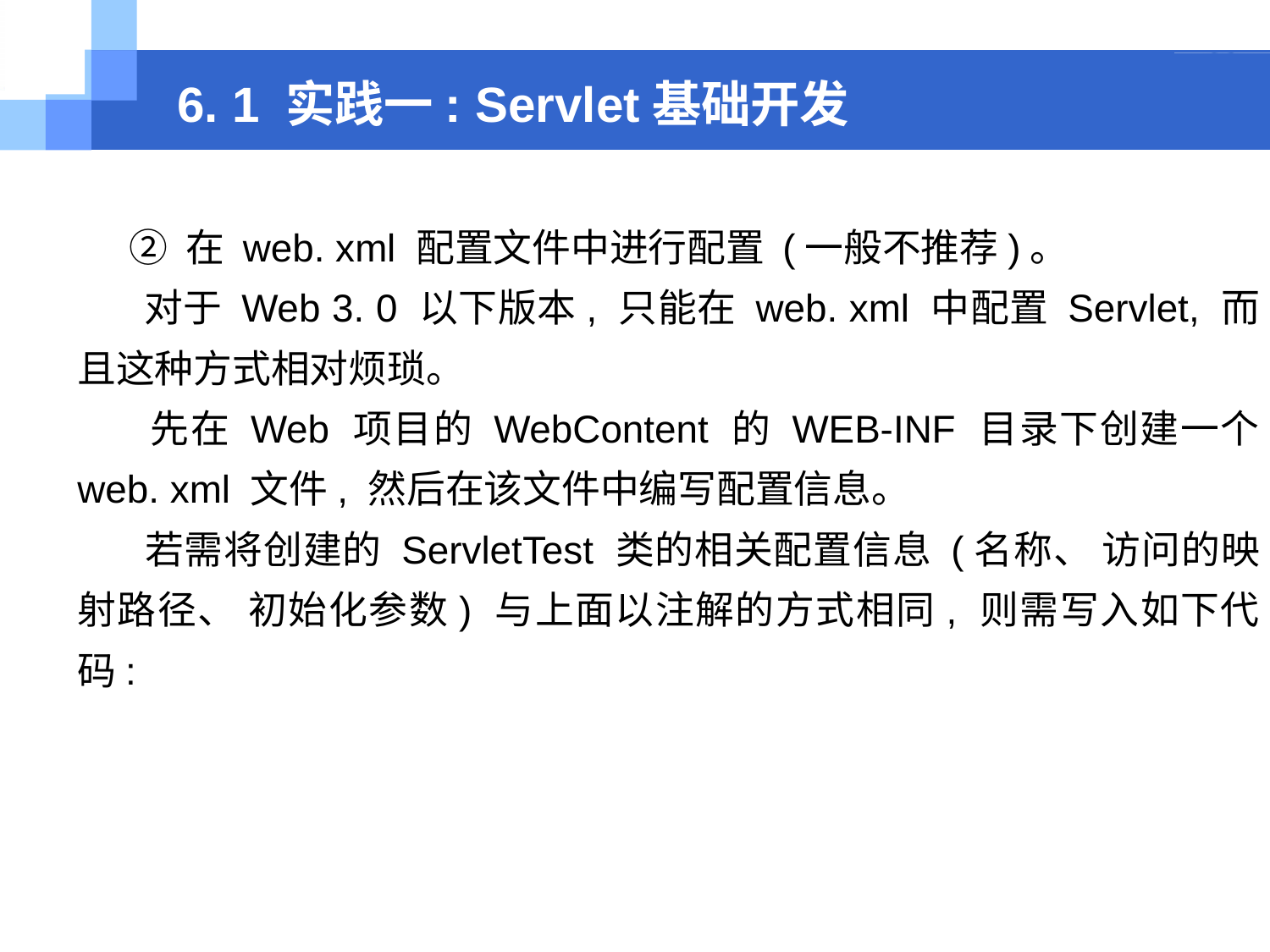

6. 1 实践一: Servlet基础开发
      ② 在 web. xml 配置文件中进行配置 (一般不推荐)。
      对于 Web 3. 0 以下版本, 只能在 web. xml 中配置 Servlet, 而且这种方式相对烦琐。
      先在 Web 项目的 WebContent 的 WEB-INF 目录下创建一个 web. xml 文件, 然后在该文件中编写配置信息。
      若需将创建的 ServletTest 类的相关配置信息 (名称、 访问的映射路径、 初始化参数) 与上面以注解的方式相同, 则需写入如下代码: